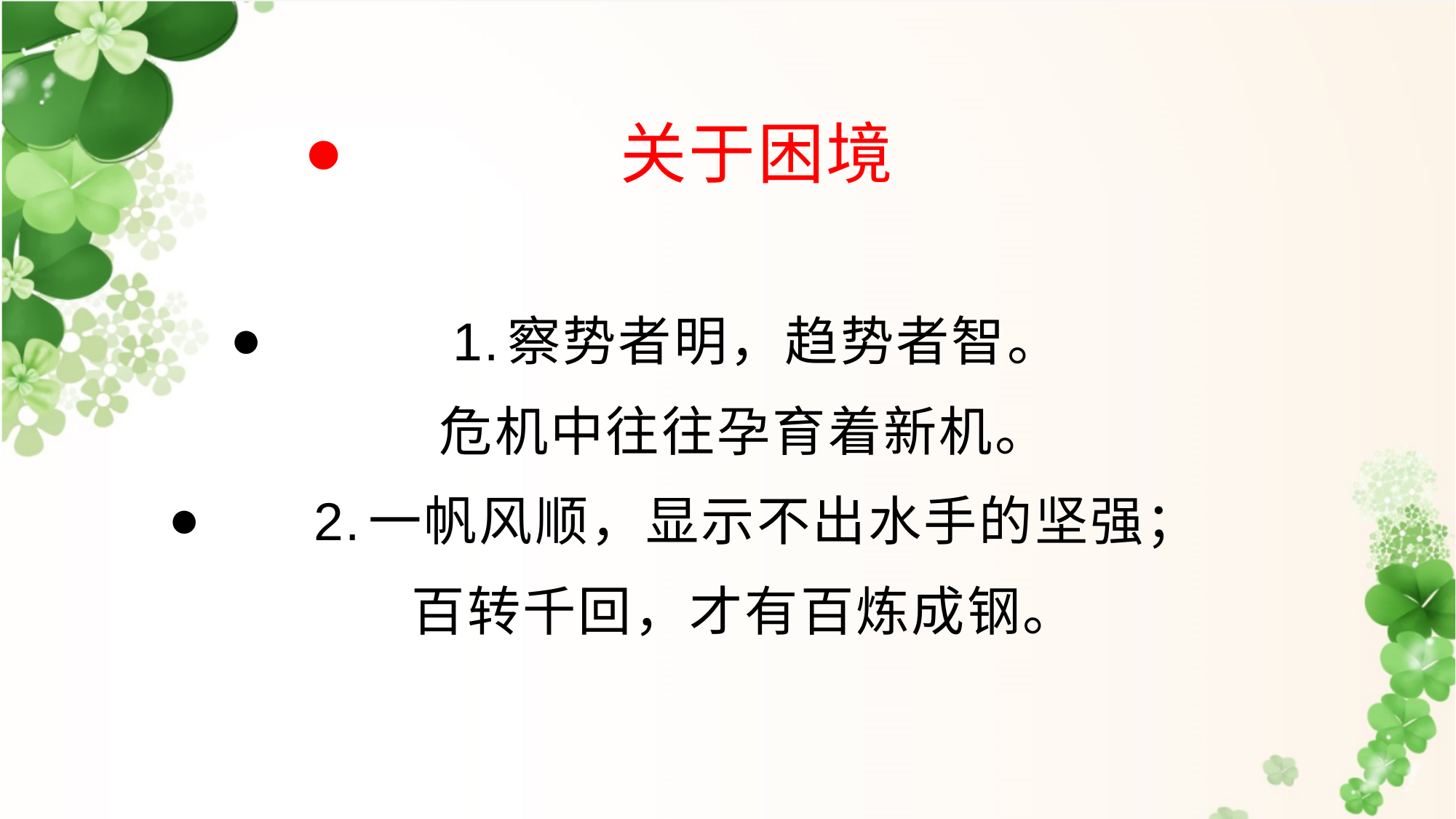

关于困境

1.察势者明，趋势者智。
危机中往往孕育着新机。
2.一帆风顺，显示不出水手的坚强；
百转千回，才有百炼成钢。